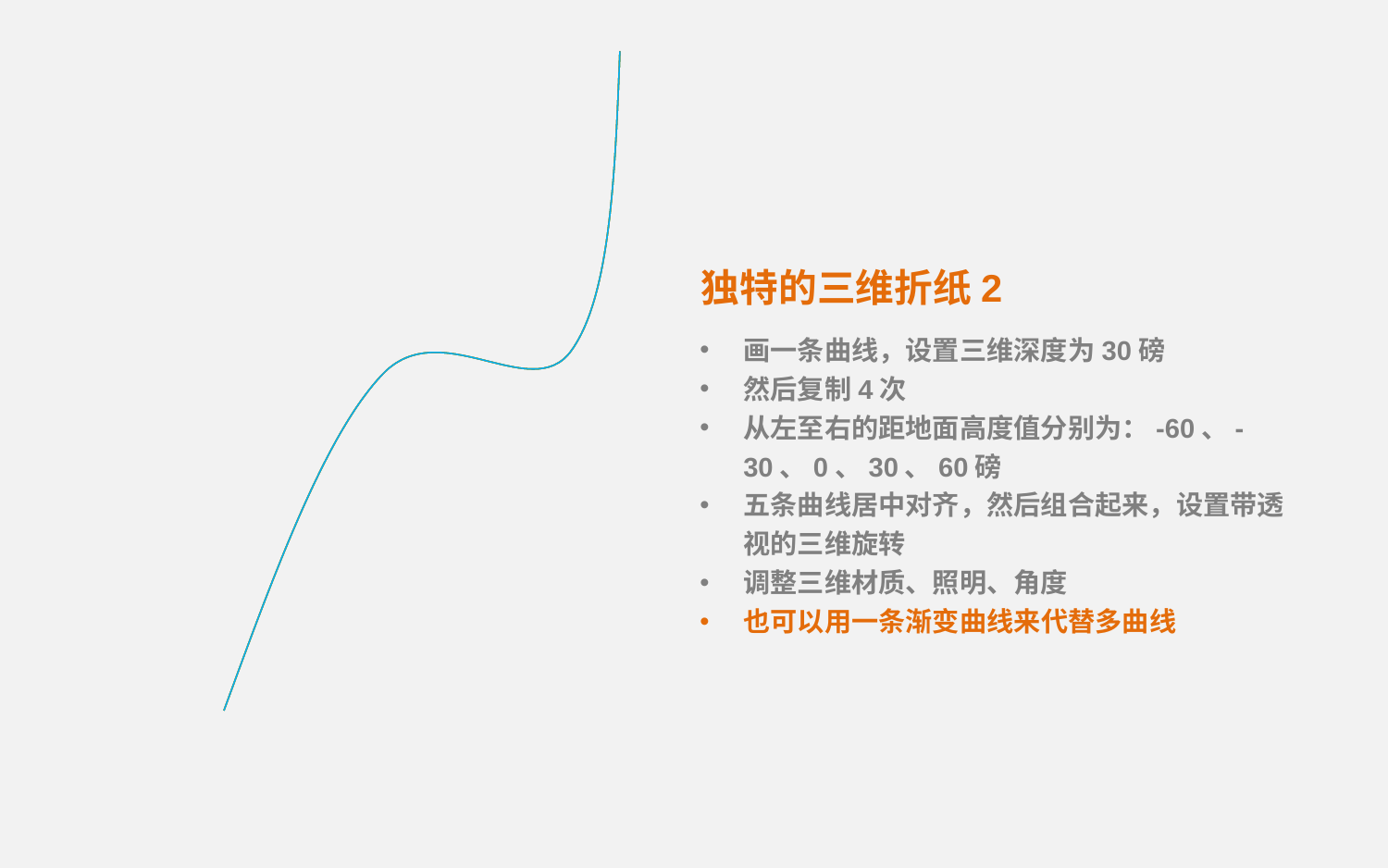

独特的三维折纸2
画一条曲线，设置三维深度为30磅
然后复制4次
从左至右的距地面高度值分别为：-60、-30、0、30、60磅
五条曲线居中对齐，然后组合起来，设置带透视的三维旋转
调整三维材质、照明、角度
也可以用一条渐变曲线来代替多曲线